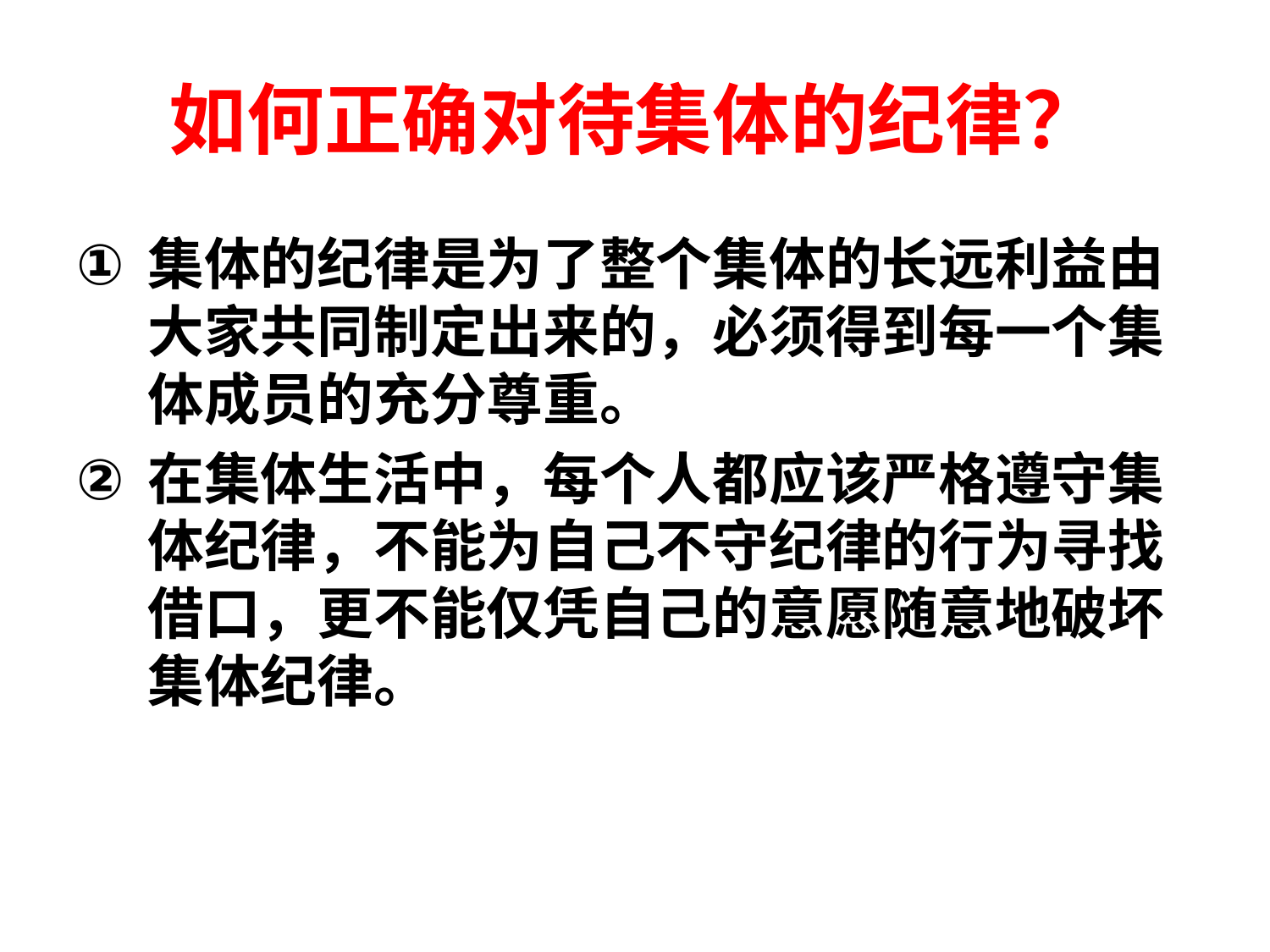

# 如何正确对待集体的纪律？
集体的纪律是为了整个集体的长远利益由大家共同制定出来的，必须得到每一个集体成员的充分尊重。
在集体生活中，每个人都应该严格遵守集体纪律，不能为自己不守纪律的行为寻找借口，更不能仅凭自己的意愿随意地破坏集体纪律。